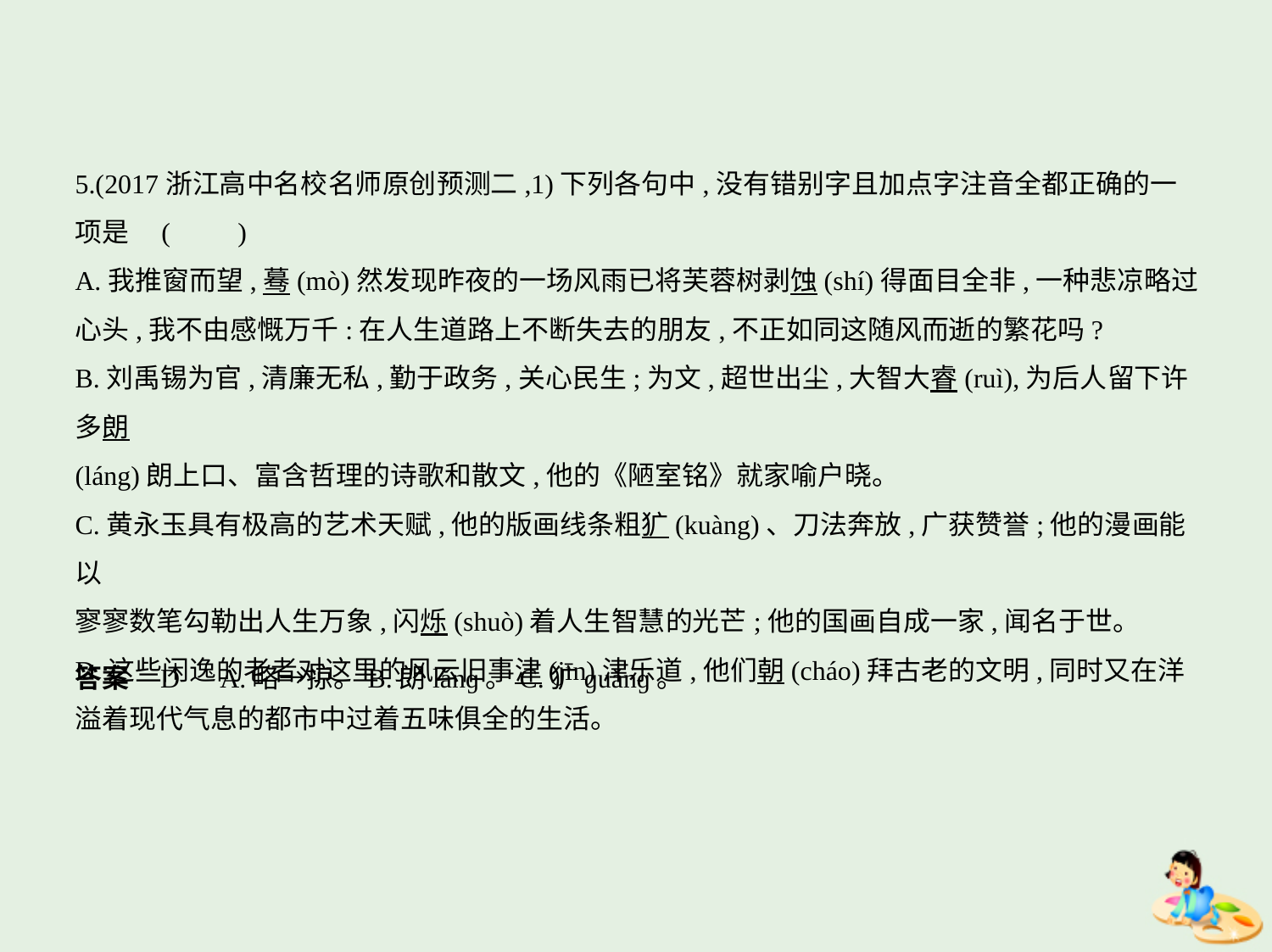

5.(2017浙江高中名校名师原创预测二,1)下列各句中,没有错别字且加点字注音全都正确的一
项是 (　　)
A.我推窗而望,蓦(mò)然发现昨夜的一场风雨已将芙蓉树剥蚀(shí)得面目全非,一种悲凉略过
心头,我不由感慨万千:在人生道路上不断失去的朋友,不正如同这随风而逝的繁花吗?
B.刘禹锡为官,清廉无私,勤于政务,关心民生;为文,超世出尘,大智大睿(ruì),为后人留下许多朗
(láng)朗上口、富含哲理的诗歌和散文,他的《陋室铭》就家喻户晓。
C.黄永玉具有极高的艺术天赋,他的版画线条粗犷(kuàng)、刀法奔放,广获赞誉;他的漫画能以
寥寥数笔勾勒出人生万象,闪烁(shuò)着人生智慧的光芒;他的国画自成一家,闻名于世。
D.这些闲逸的老者对这里的风云旧事津(jīn)津乐道,他们朝(cháo)拜古老的文明,同时又在洋
溢着现代气息的都市中过着五味俱全的生活。
答案    D　A.略→掠。B.朗lǎnɡ。C.犷ɡuǎnɡ。